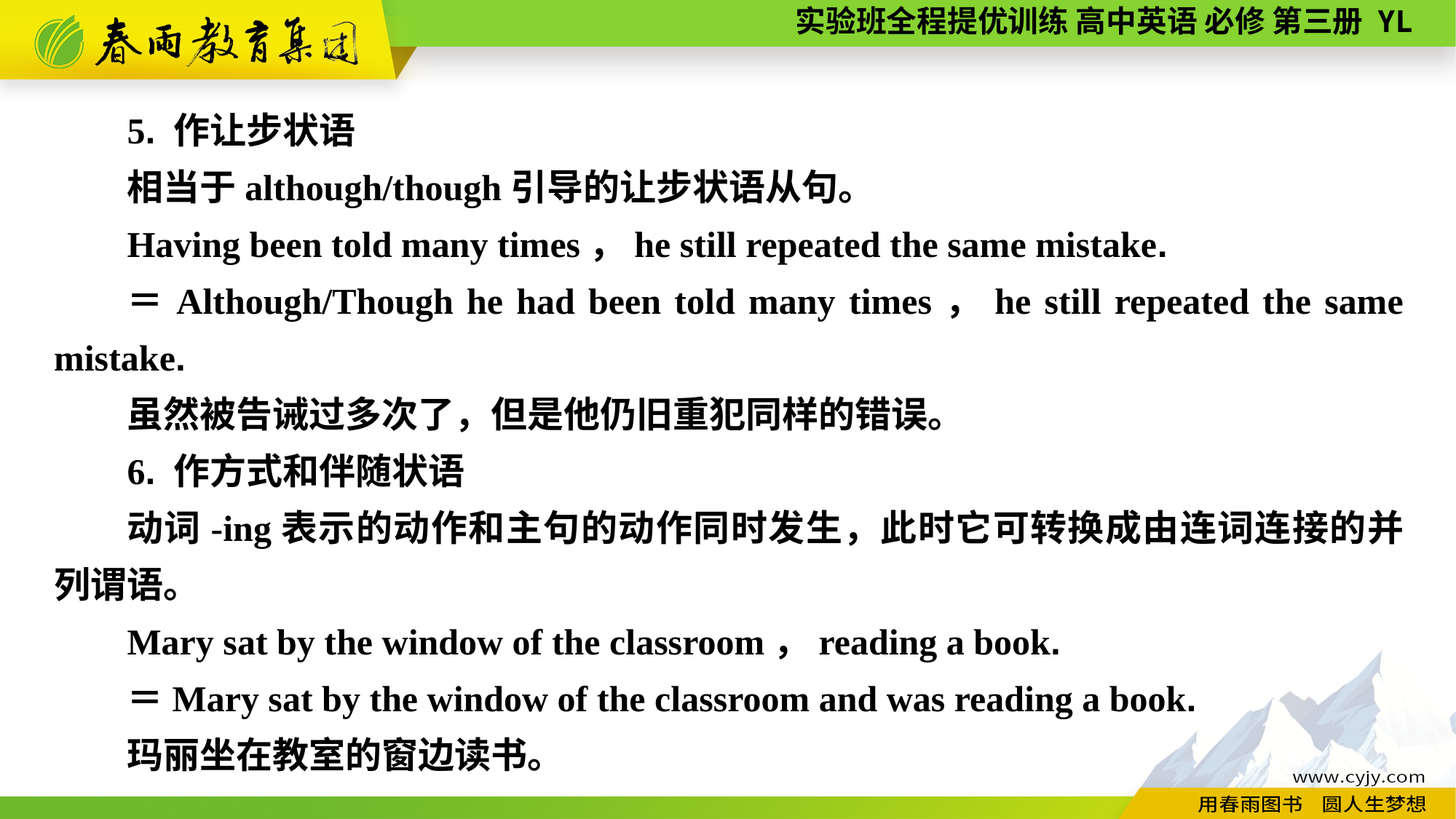

5. 作让步状语
相当于although/though引导的让步状语从句。
Having been told many times，he still repeated the same mistake.
＝Although/Though he had been told many times，he still repeated the same mistake.
虽然被告诫过多次了，但是他仍旧重犯同样的错误。
6. 作方式和伴随状语
动词-ing表示的动作和主句的动作同时发生，此时它可转换成由连词连接的并列谓语。
Mary sat by the window of the classroom，reading a book.
＝Mary sat by the window of the classroom and was reading a book.
玛丽坐在教室的窗边读书。